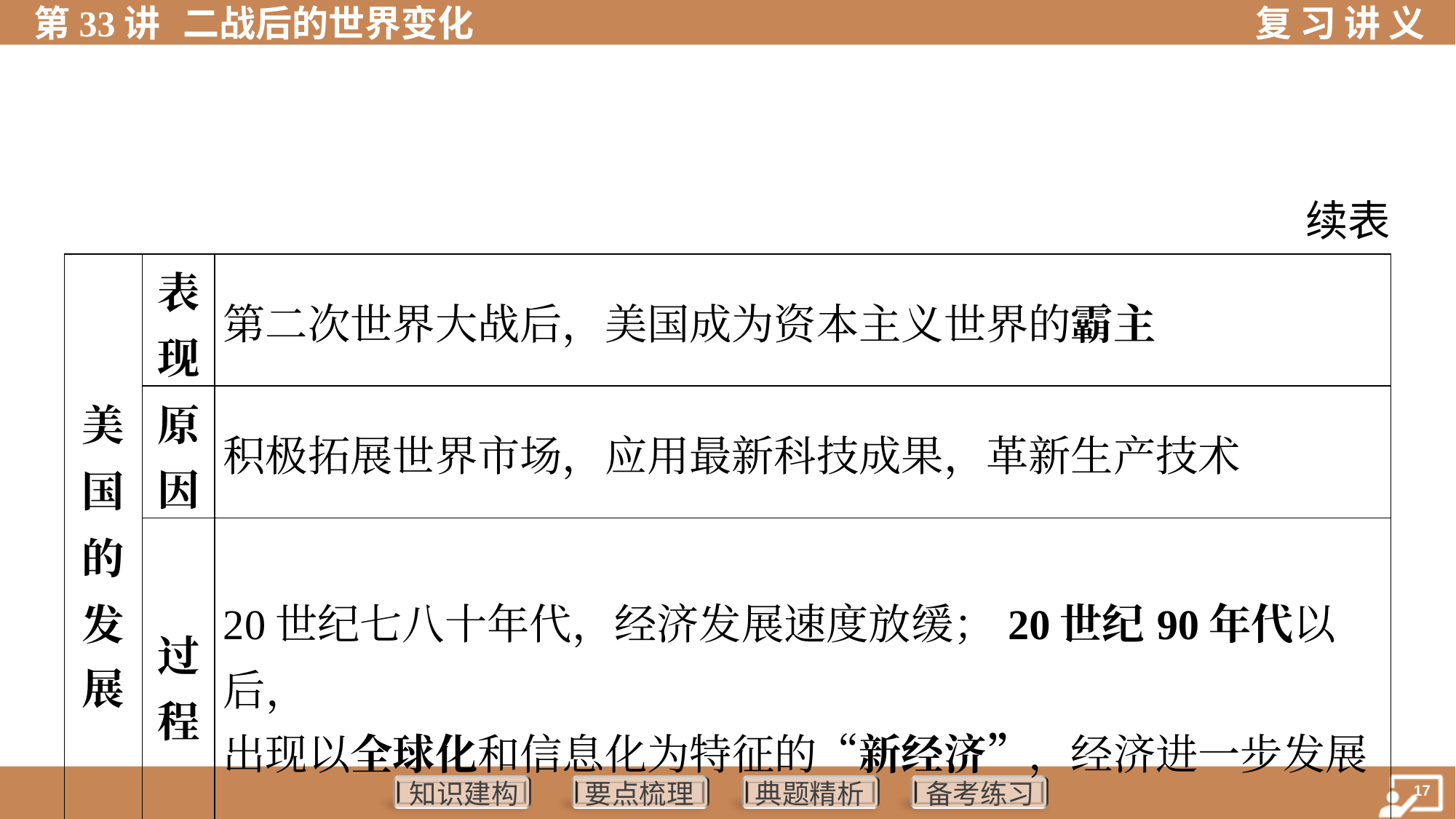

续表
| 美 国 的 发 展 | 表 现 | 第二次世界大战后，美国成为资本主义世界的霸主 |  |  |
| --- | --- | --- | --- | --- |
|  | 原 因 | 积极拓展世界市场，应用最新科技成果，革新生产技术 |  |  |
|  | 过 程 | 20世纪七八十年代，经济发展速度放缓；20世纪90年代以后， 出现以全球化和信息化为特征的“新经济”，经济进一步发展 |  |  |